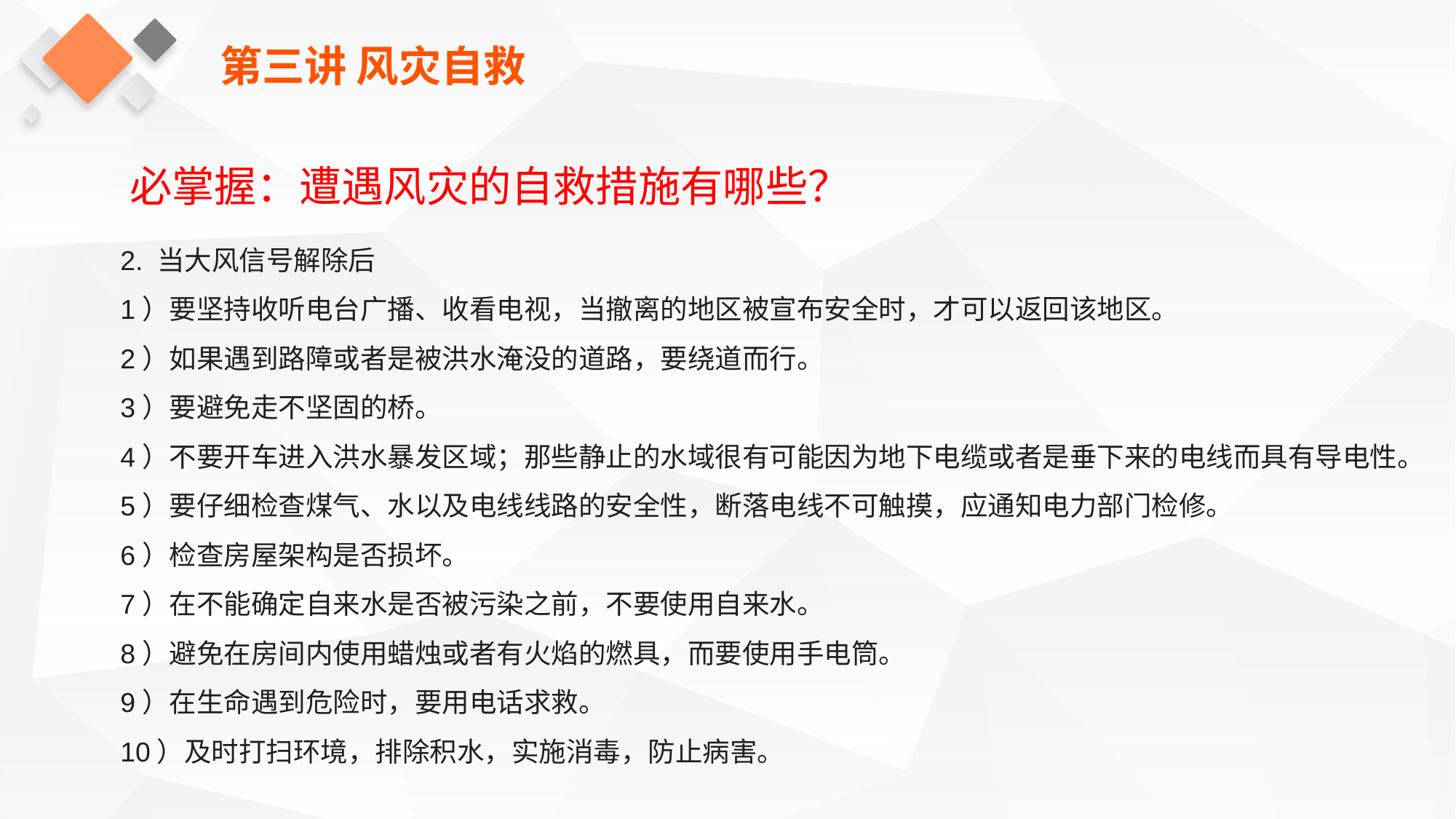

第三讲 风灾自救
必掌握：遭遇风灾的自救措施有哪些？
2. 当大风信号解除后
1）要坚持收听电台广播、收看电视，当撤离的地区被宣布安全时，才可以返回该地区。
2）如果遇到路障或者是被洪水淹没的道路，要绕道而行。
3）要避免走不坚固的桥。
4）不要开车进入洪水暴发区域；那些静止的水域很有可能因为地下电缆或者是垂下来的电线而具有导电性。
5）要仔细检查煤气、水以及电线线路的安全性，断落电线不可触摸，应通知电力部门检修。
6）检查房屋架构是否损坏。
7）在不能确定自来水是否被污染之前，不要使用自来水。
8）避免在房间内使用蜡烛或者有火焰的燃具，而要使用手电筒。
9）在生命遇到危险时，要用电话求救。
10）及时打扫环境，排除积水，实施消毒，防止病害。